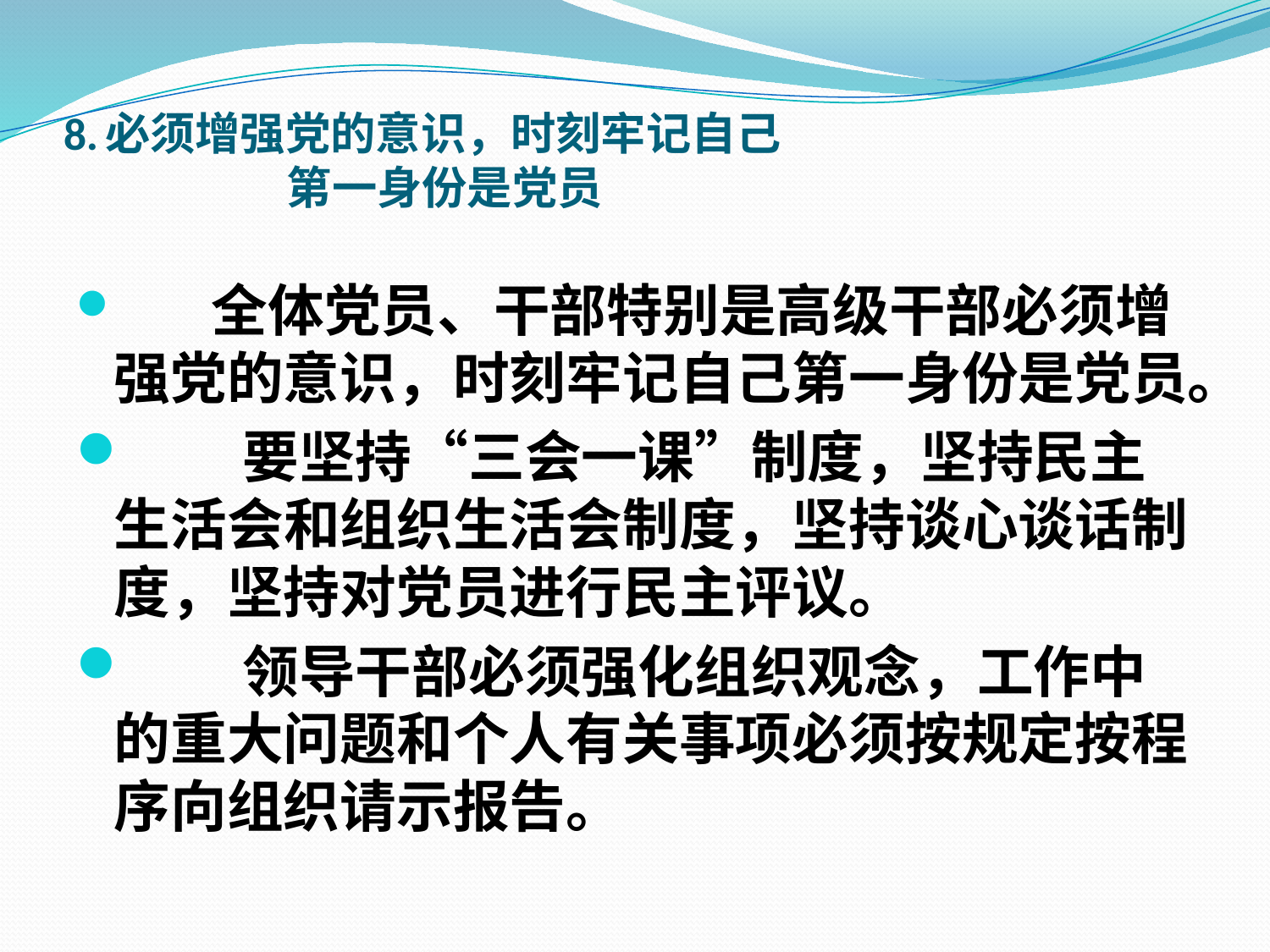

# 8.必须增强党的意识，时刻牢记自己 第一身份是党员
　　全体党员、干部特别是高级干部必须增强党的意识，时刻牢记自己第一身份是党员。
　　要坚持“三会一课”制度，坚持民主生活会和组织生活会制度，坚持谈心谈话制度，坚持对党员进行民主评议。
　　领导干部必须强化组织观念，工作中的重大问题和个人有关事项必须按规定按程序向组织请示报告。